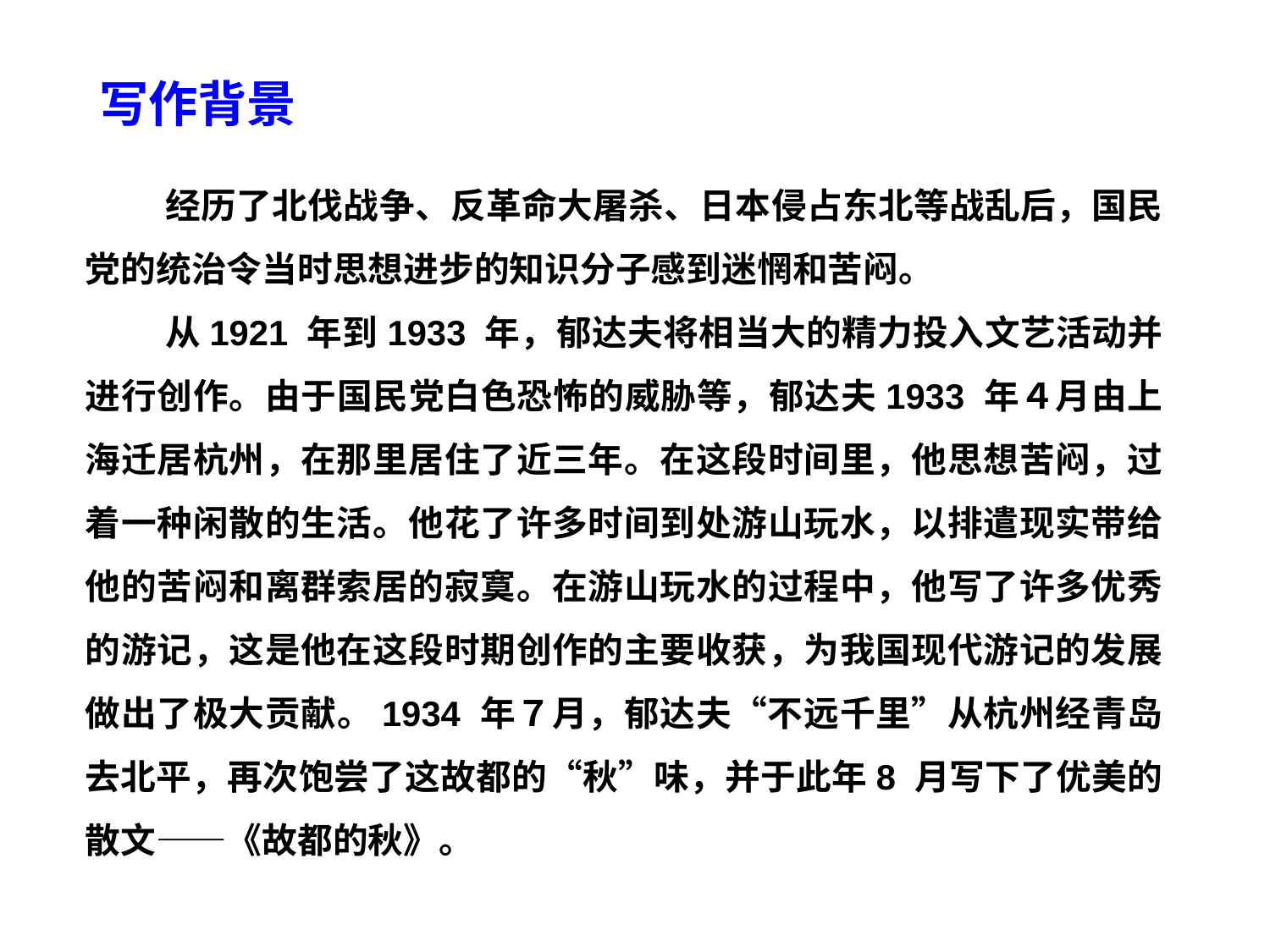

写作背景
经历了北伐战争、反革命大屠杀、日本侵占东北等战乱后，国民党的统治令当时思想进步的知识分子感到迷惘和苦闷。
从1921 年到1933 年，郁达夫将相当大的精力投入文艺活动并进行创作。由于国民党白色恐怖的威胁等，郁达夫1933 年４月由上海迁居杭州，在那里居住了近三年。在这段时间里，他思想苦闷，过着一种闲散的生活。他花了许多时间到处游山玩水，以排遣现实带给他的苦闷和离群索居的寂寞。在游山玩水的过程中，他写了许多优秀的游记，这是他在这段时期创作的主要收获，为我国现代游记的发展做出了极大贡献。1934 年７月，郁达夫“不远千里”从杭州经青岛去北平，再次饱尝了这故都的“秋”味，并于此年8 月写下了优美的散文——《故都的秋》。